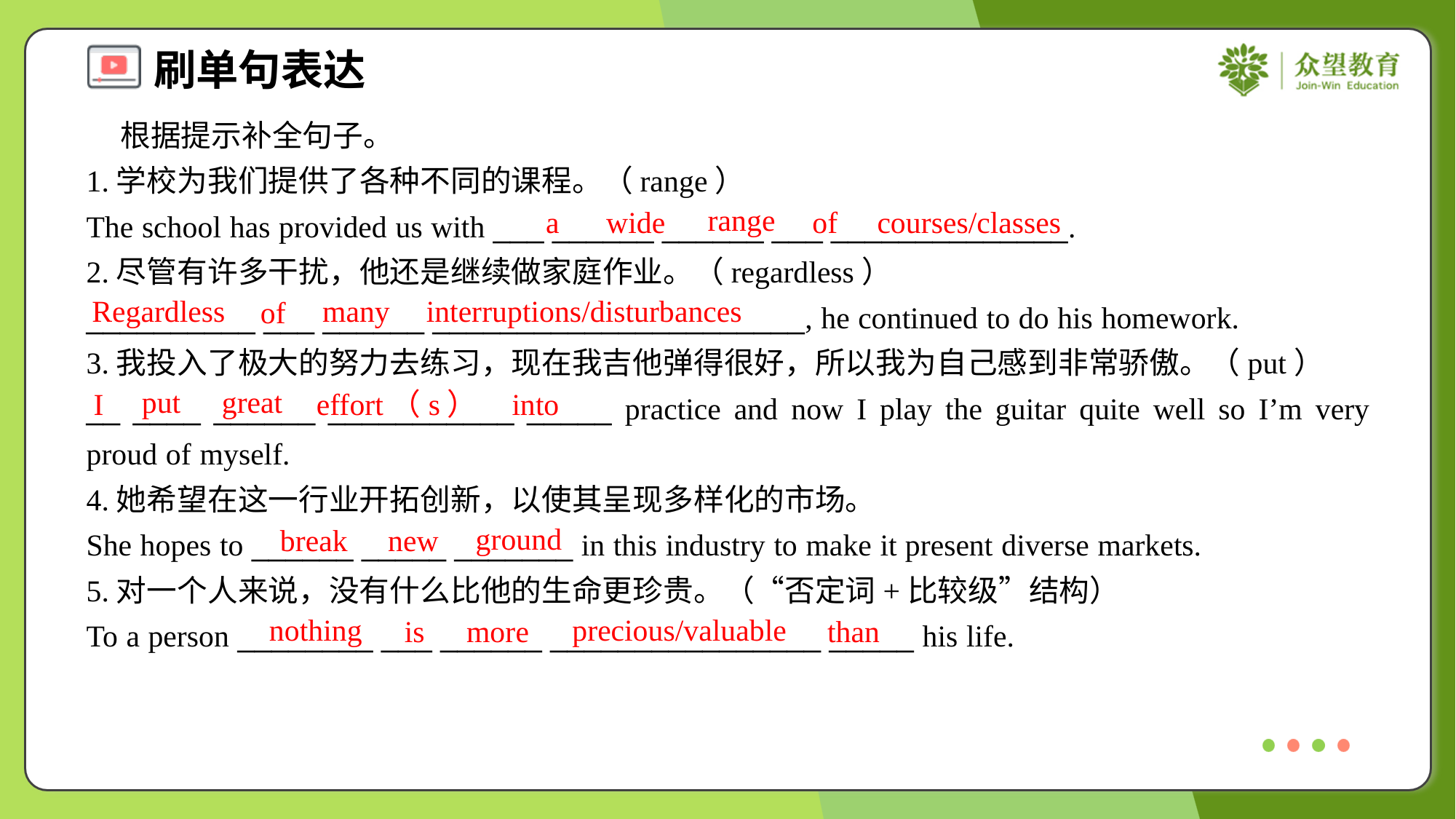

根据提示补全句子。
1.学校为我们提供了各种不同的课程。（range）
The school has provided us with ___ ______ ______ ___ ______________.
2.尽管有许多干扰，他还是继续做家庭作业。（regardless）
__________ ___ ______ ______________________, he continued to do his homework.
range
a
wide
of
courses/classes
Regardless
many
interruptions/disturbances
of
3.我投入了极大的努力去练习，现在我吉他弹得很好，所以我为自己感到非常骄傲。（put）
__ ____ ______ ___________ _____ practice and now I play the guitar quite well so I’m very proud of myself.
put
great
I
effort（s）
into
4.她希望在这一行业开拓创新，以使其呈现多样化的市场。
She hopes to ______ _____ _______ in this industry to make it present diverse markets.
5.对一个人来说，没有什么比他的生命更珍贵。（“否定词+比较级”结构）
To a person ________ ___ ______ ________________ _____ his life.
ground
break
new
nothing
precious/valuable
is
more
than